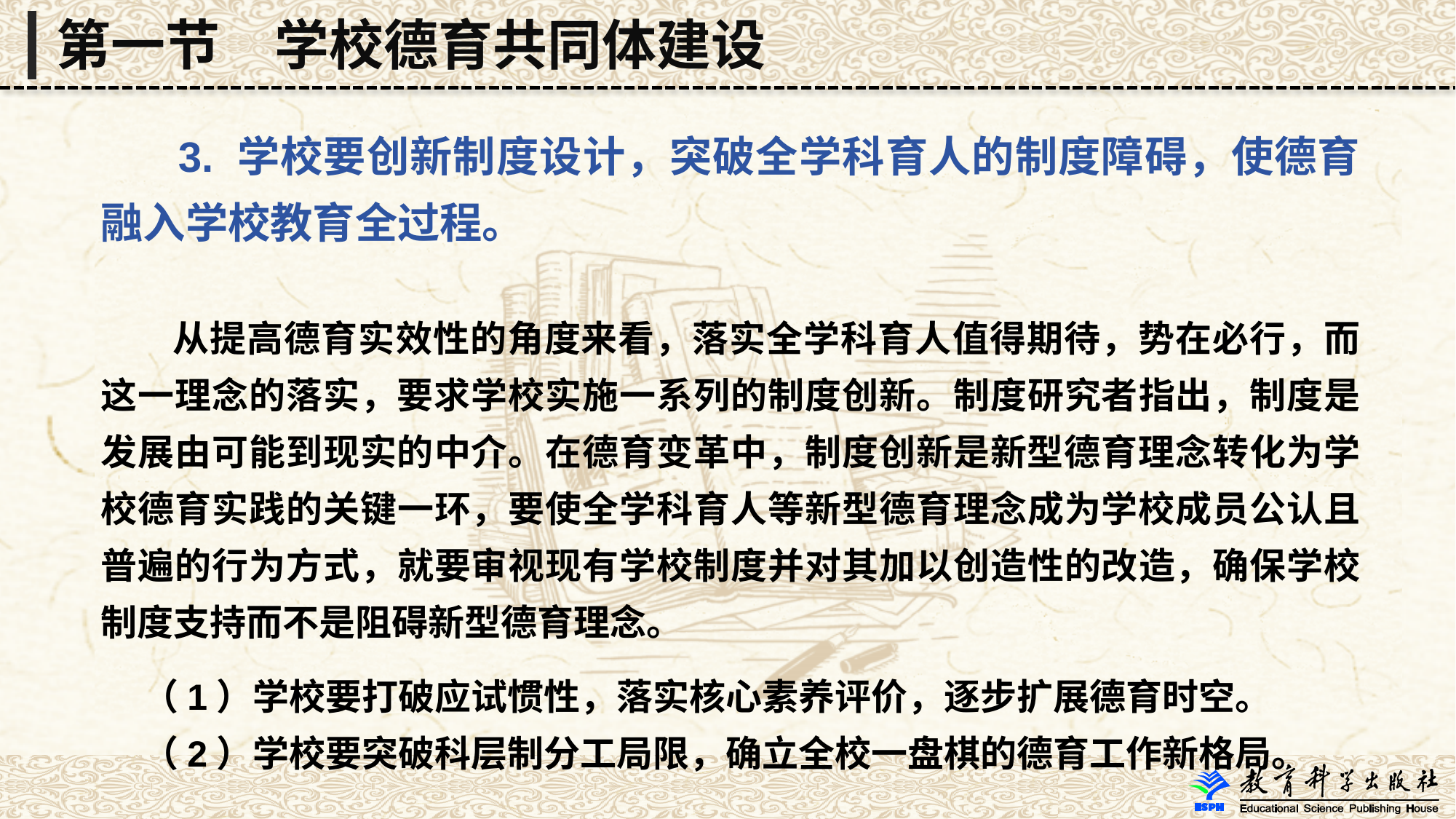

第一节　学校德育共同体建设
       3. 学校要创新制度设计，突破全学科育人的制度障碍，使德育融入学校教育全过程。

       从提高德育实效性的角度来看，落实全学科育人值得期待，势在必行，而这一理念的落实，要求学校实施一系列的制度创新。制度研究者指出，制度是发展由可能到现实的中介。在德育变革中，制度创新是新型德育理念转化为学校德育实践的关键一环，要使全学科育人等新型德育理念成为学校成员公认且普遍的行为方式，就要审视现有学校制度并对其加以创造性的改造，确保学校制度支持而不是阻碍新型德育理念。

    （1）学校要打破应试惯性，落实核心素养评价，逐步扩展德育时空。
    （2）学校要突破科层制分工局限，确立全校一盘棋的德育工作新格局。